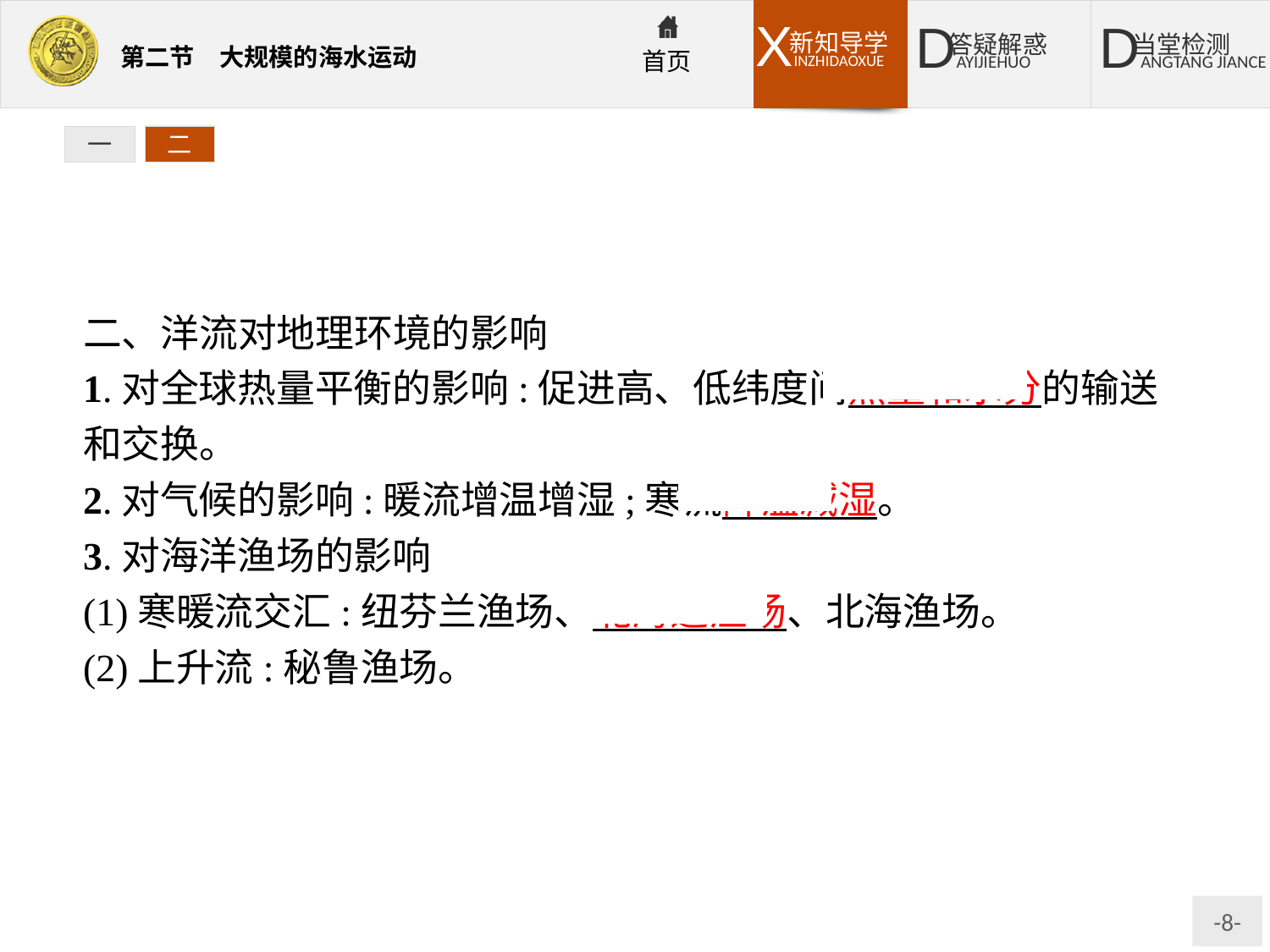

一
二
二、洋流对地理环境的影响
1.对全球热量平衡的影响:促进高、低纬度间热量和水分的输送和交换。
2.对气候的影响:暖流增温增湿;寒流降温减湿。
3.对海洋渔场的影响
(1)寒暖流交汇:纽芬兰渔场、北海道渔场、北海渔场。
(2)上升流:秘鲁渔场。